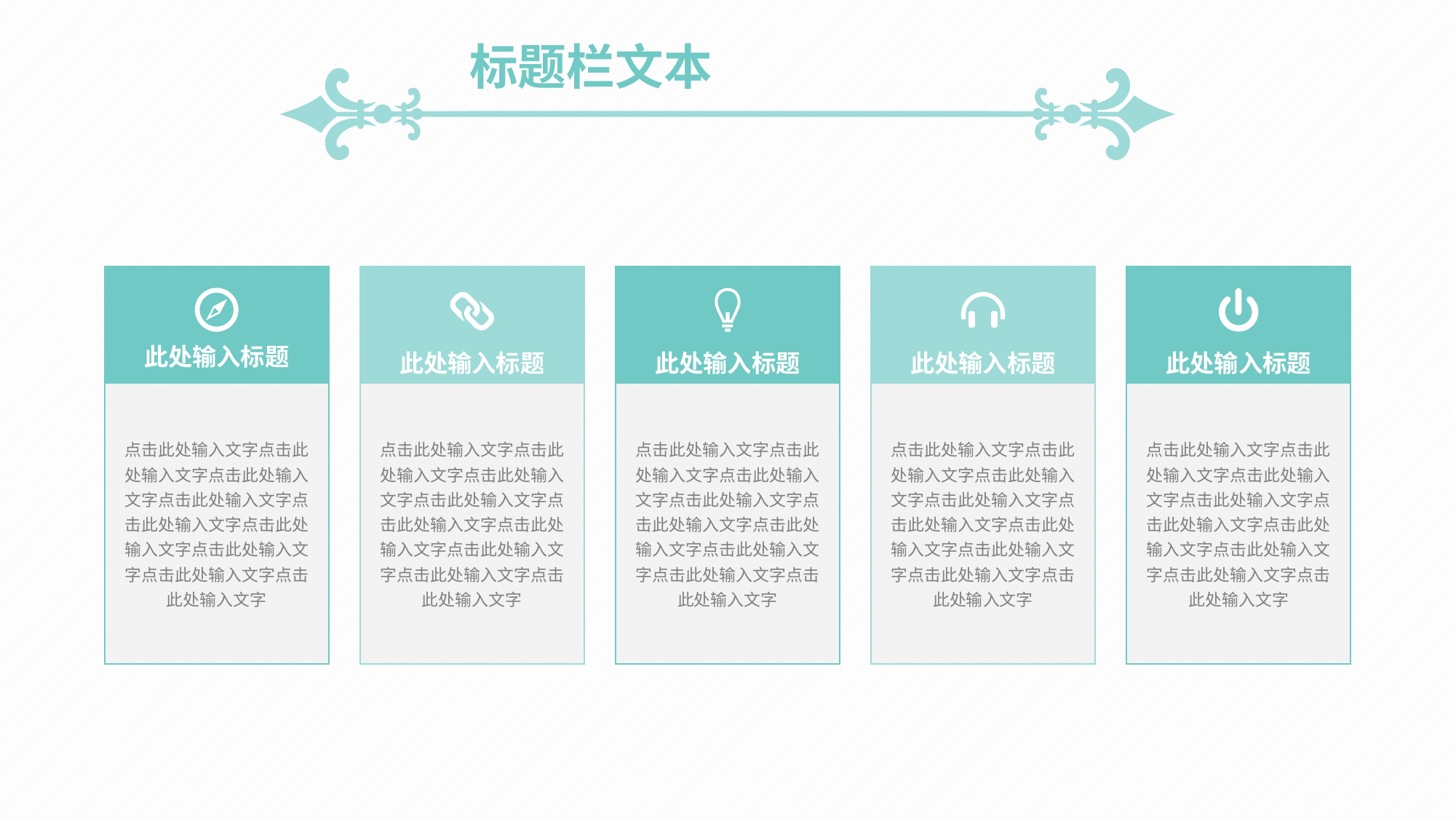

标题栏文本

此处输入标题

点击此处输入文字点击此处输入文字点击此处输入文字点击此处输入文字点击此处输入文字点击此处输入文字点击此处输入文字点击此处输入文字点击此处输入文字

此处输入标题

点击此处输入文字点击此处输入文字点击此处输入文字点击此处输入文字点击此处输入文字点击此处输入文字点击此处输入文字点击此处输入文字点击此处输入文字

此处输入标题

点击此处输入文字点击此处输入文字点击此处输入文字点击此处输入文字点击此处输入文字点击此处输入文字点击此处输入文字点击此处输入文字点击此处输入文字

此处输入标题

点击此处输入文字点击此处输入文字点击此处输入文字点击此处输入文字点击此处输入文字点击此处输入文字点击此处输入文字点击此处输入文字点击此处输入文字

此处输入标题

点击此处输入文字点击此处输入文字点击此处输入文字点击此处输入文字点击此处输入文字点击此处输入文字点击此处输入文字点击此处输入文字点击此处输入文字